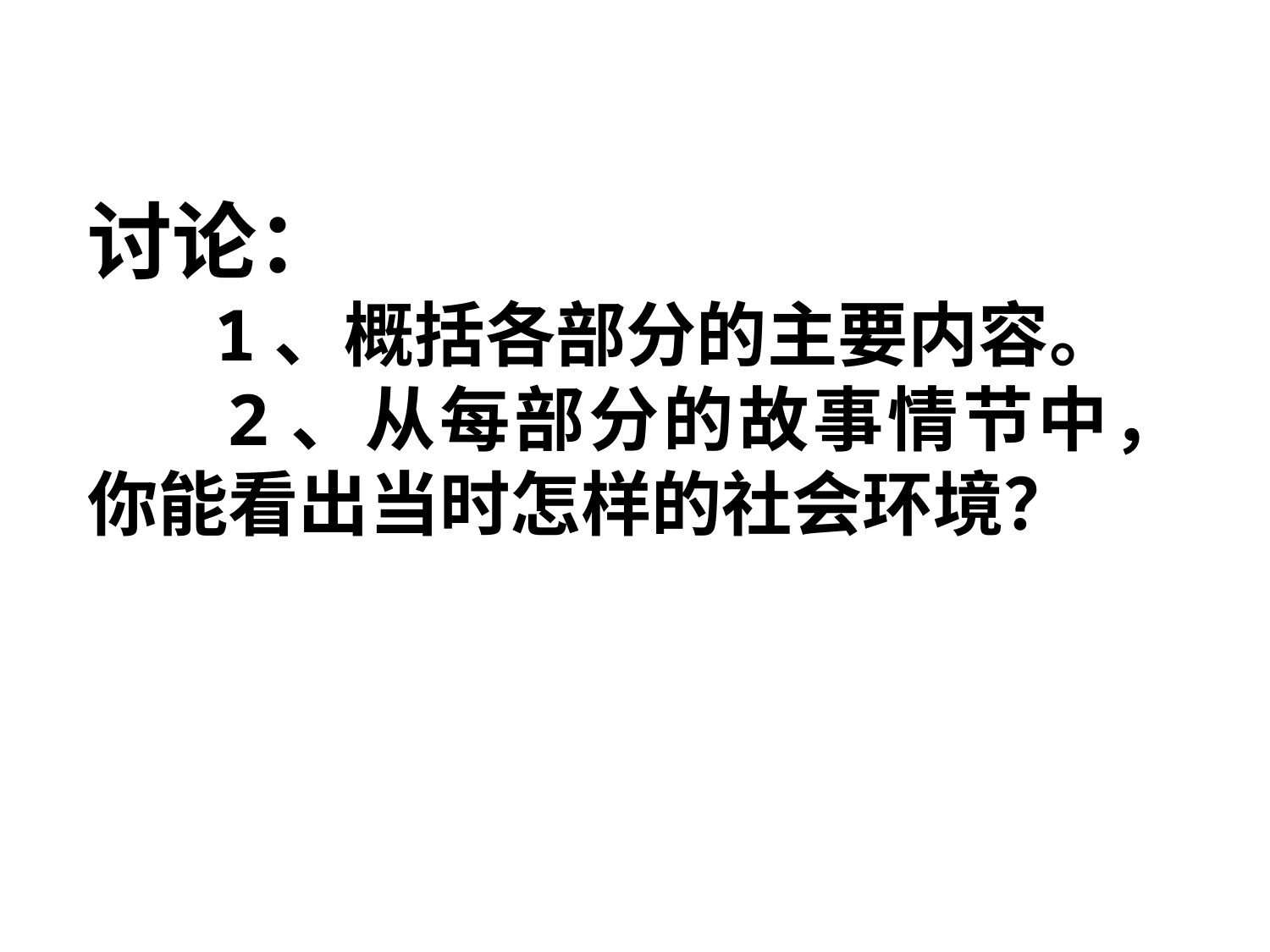

讨论：
   1、概括各部分的主要内容。
   2、从每部分的故事情节中，你能看出当时怎样的社会环境？